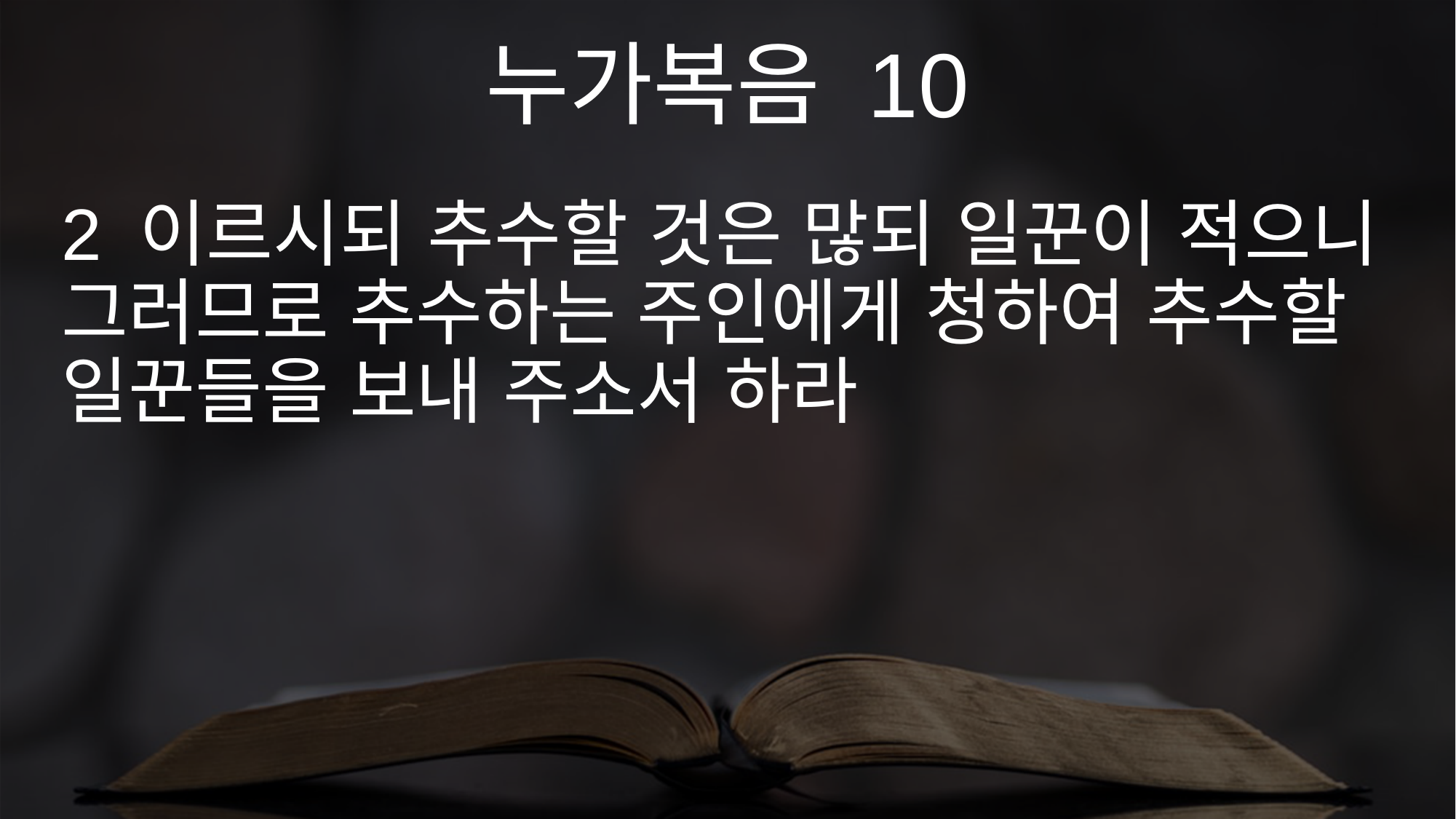

누가복음 10
2 이르시되 추수할 것은 많되 일꾼이 적으니 그러므로 추수하는 주인에게 청하여 추수할 일꾼들을 보내 주소서 하라